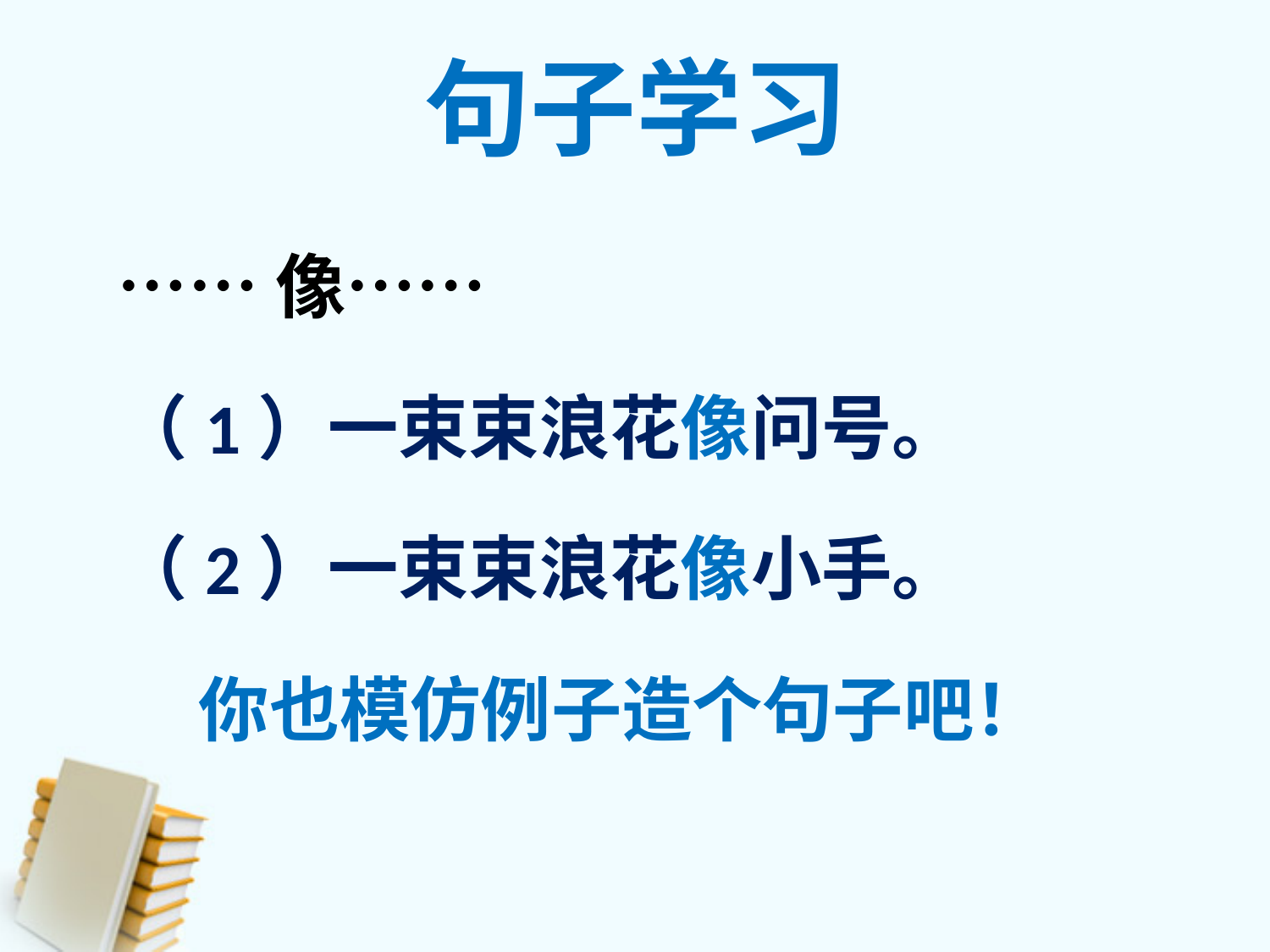

# 句子学习
……像……
（1）一束束浪花像问号。
（2）一束束浪花像小手。
    你也模仿例子造个句子吧！